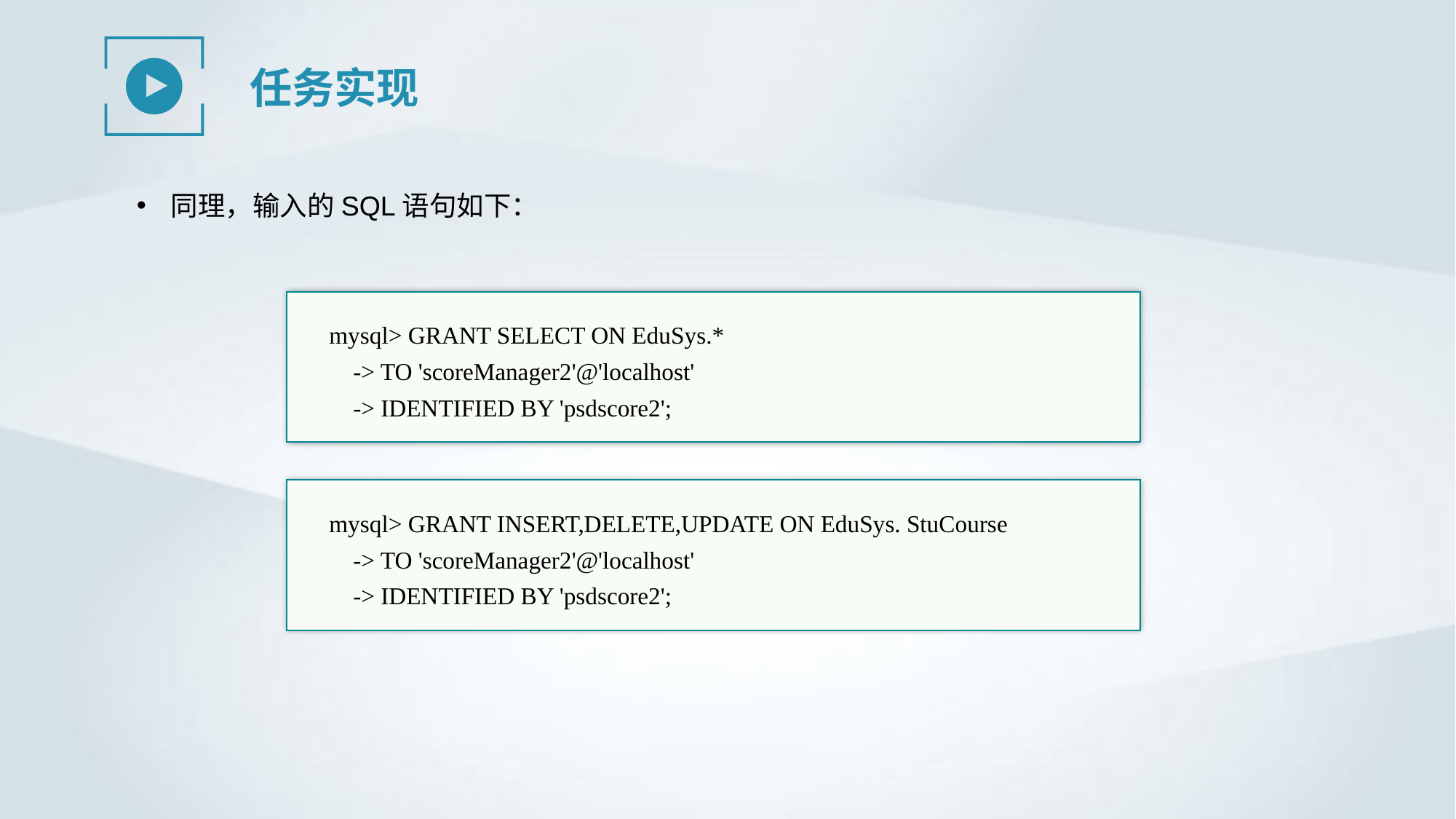

任务实现
同理，输入的SQL语句如下：
mysql> GRANT SELECT ON EduSys.*
    -> TO 'scoreManager2'@'localhost'
    -> IDENTIFIED BY 'psdscore2';
mysql> GRANT INSERT,DELETE,UPDATE ON EduSys. StuCourse
    -> TO 'scoreManager2'@'localhost'
    -> IDENTIFIED BY 'psdscore2';